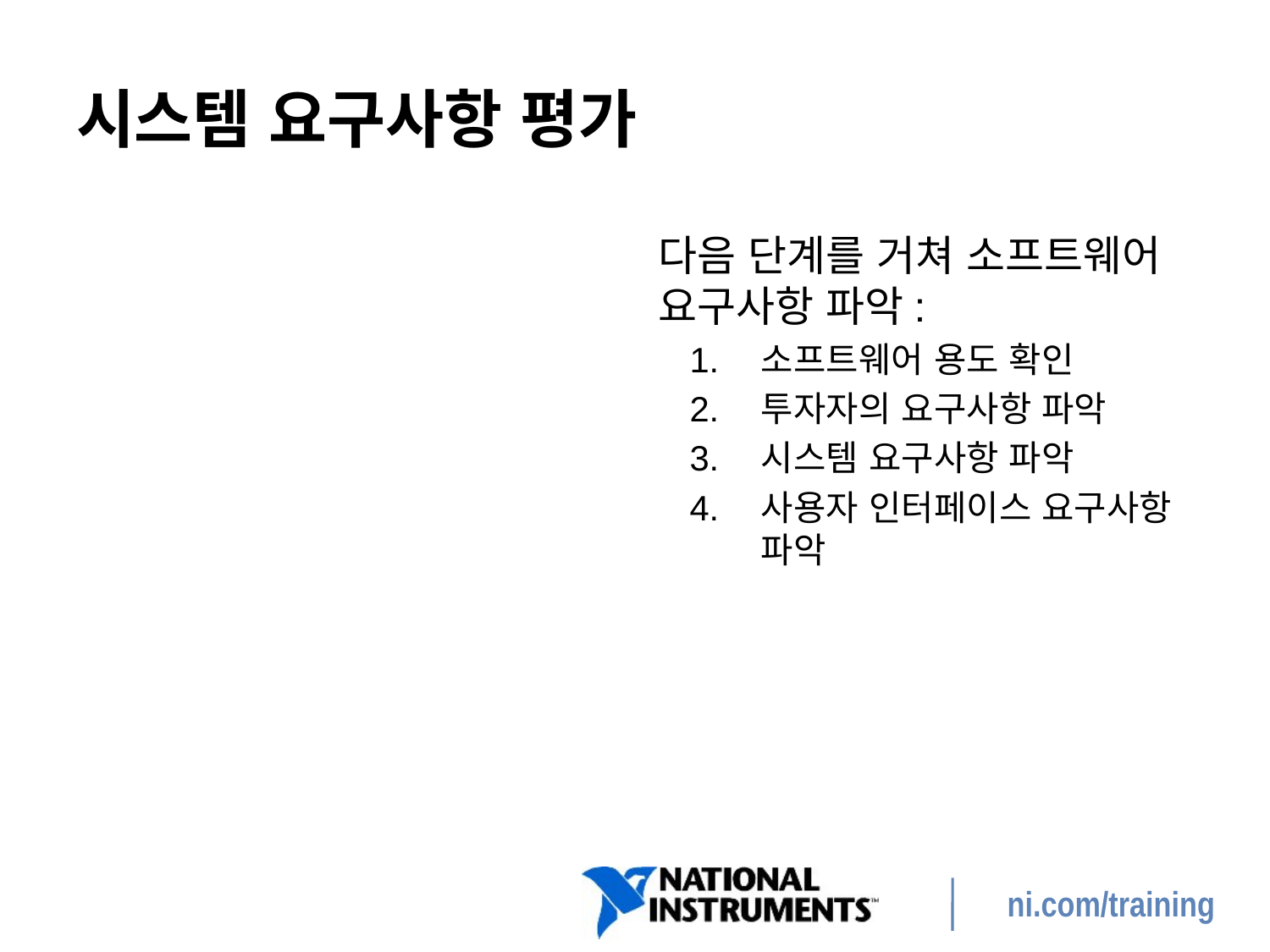

# 시스템 요구사항 평가
시스템  요구사항 평가
다음 단계를 거쳐 소프트웨어 요구사항 파악:
소프트웨어 용도 확인
투자자의 요구사항 파악
시스템 요구사항 파악
사용자 인터페이스 요구사항 파악